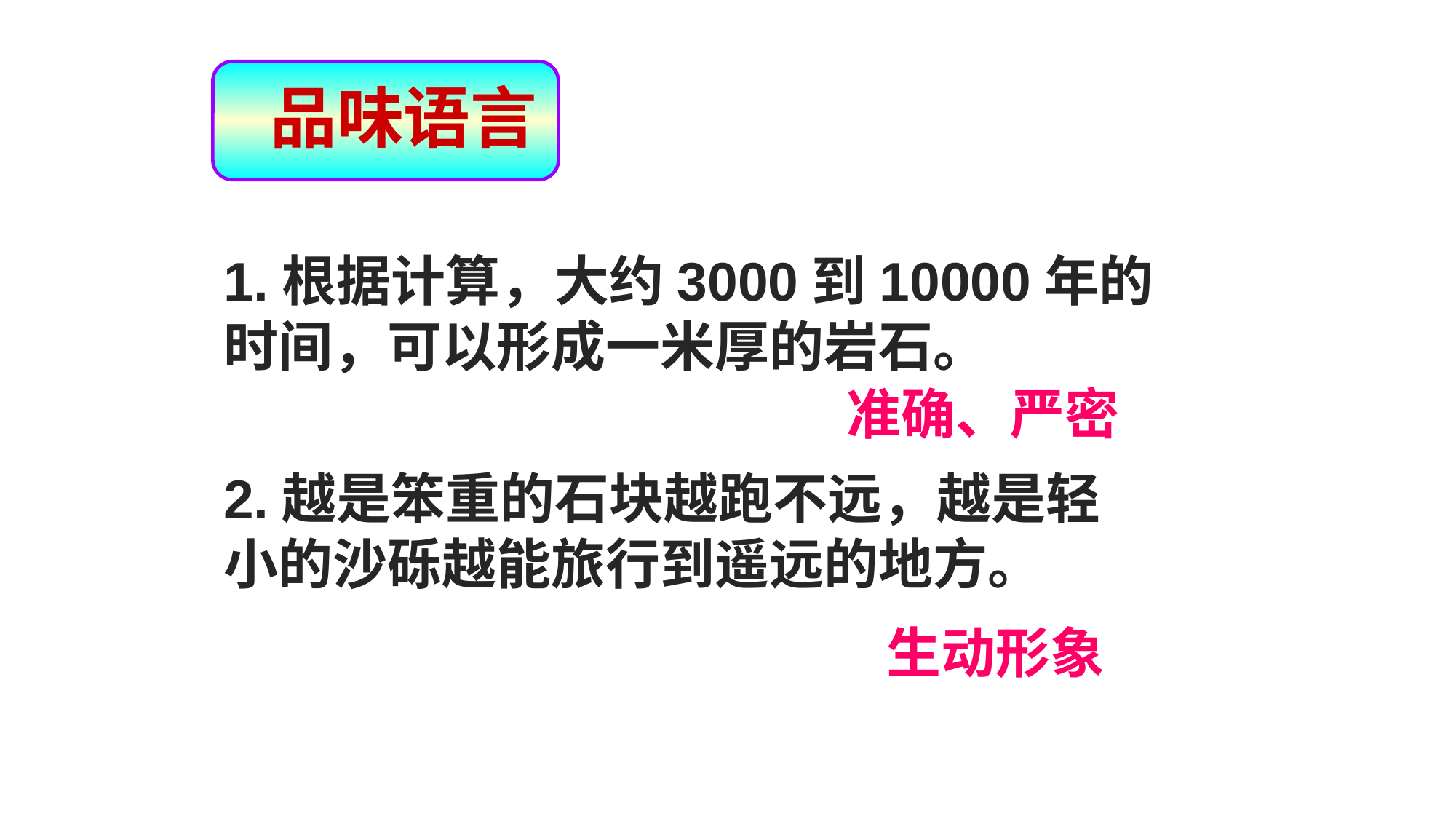

品味语言
1.根据计算，大约3000到10000年的时间，可以形成一米厚的岩石。
准确、严密
2.越是笨重的石块越跑不远，越是轻小的沙砾越能旅行到遥远的地方。
生动形象